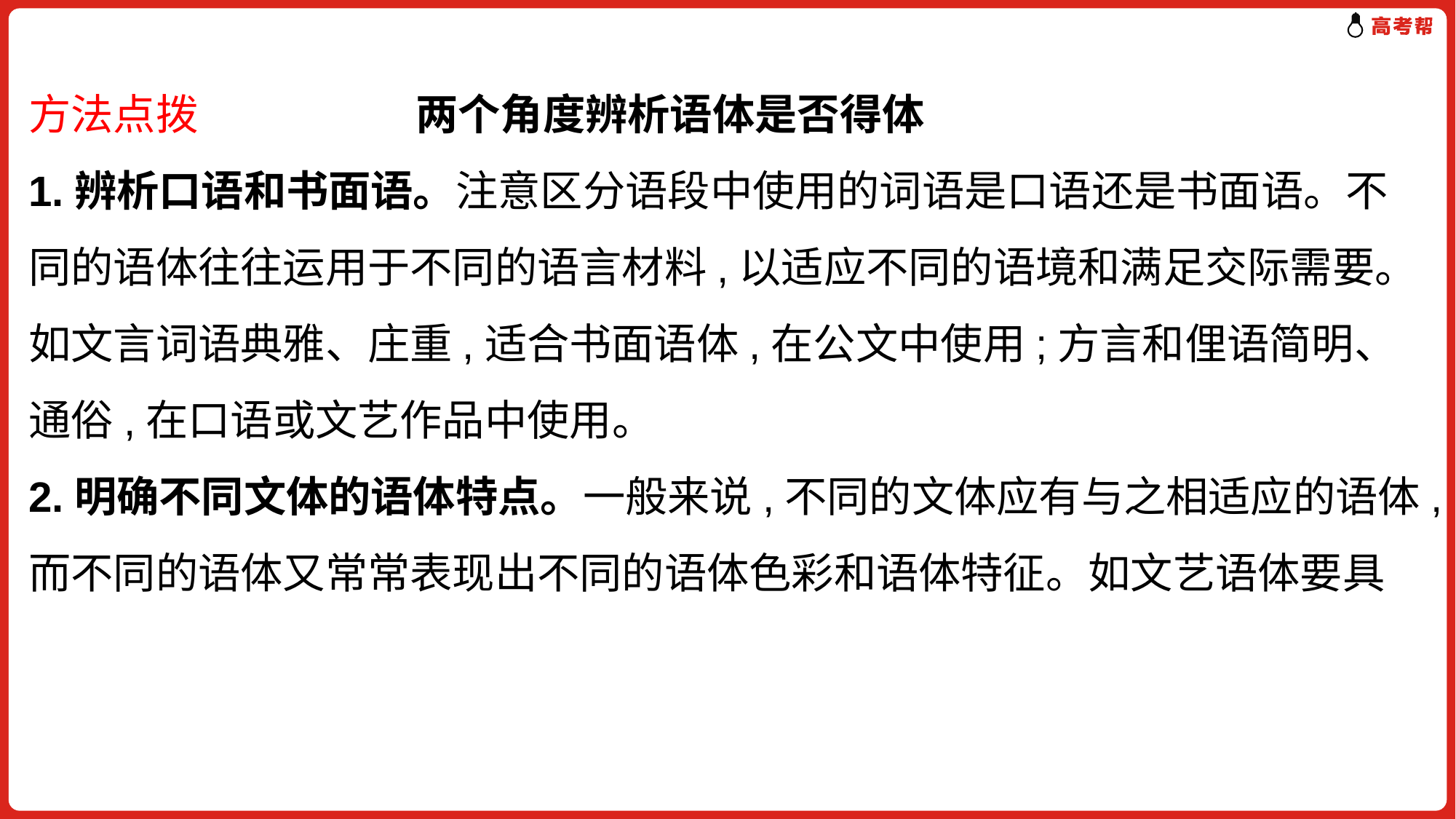

方法点拨                       两个角度辨析语体是否得体
1.辨析口语和书面语。注意区分语段中使用的词语是口语还是书面语。不同的语体往往运用于不同的语言材料,以适应不同的语境和满足交际需要。如文言词语典雅、庄重,适合书面语体,在公文中使用;方言和俚语简明、通俗,在口语或文艺作品中使用。
2.明确不同文体的语体特点。一般来说,不同的文体应有与之相适应的语体,而不同的语体又常常表现出不同的语体色彩和语体特征。如文艺语体要具